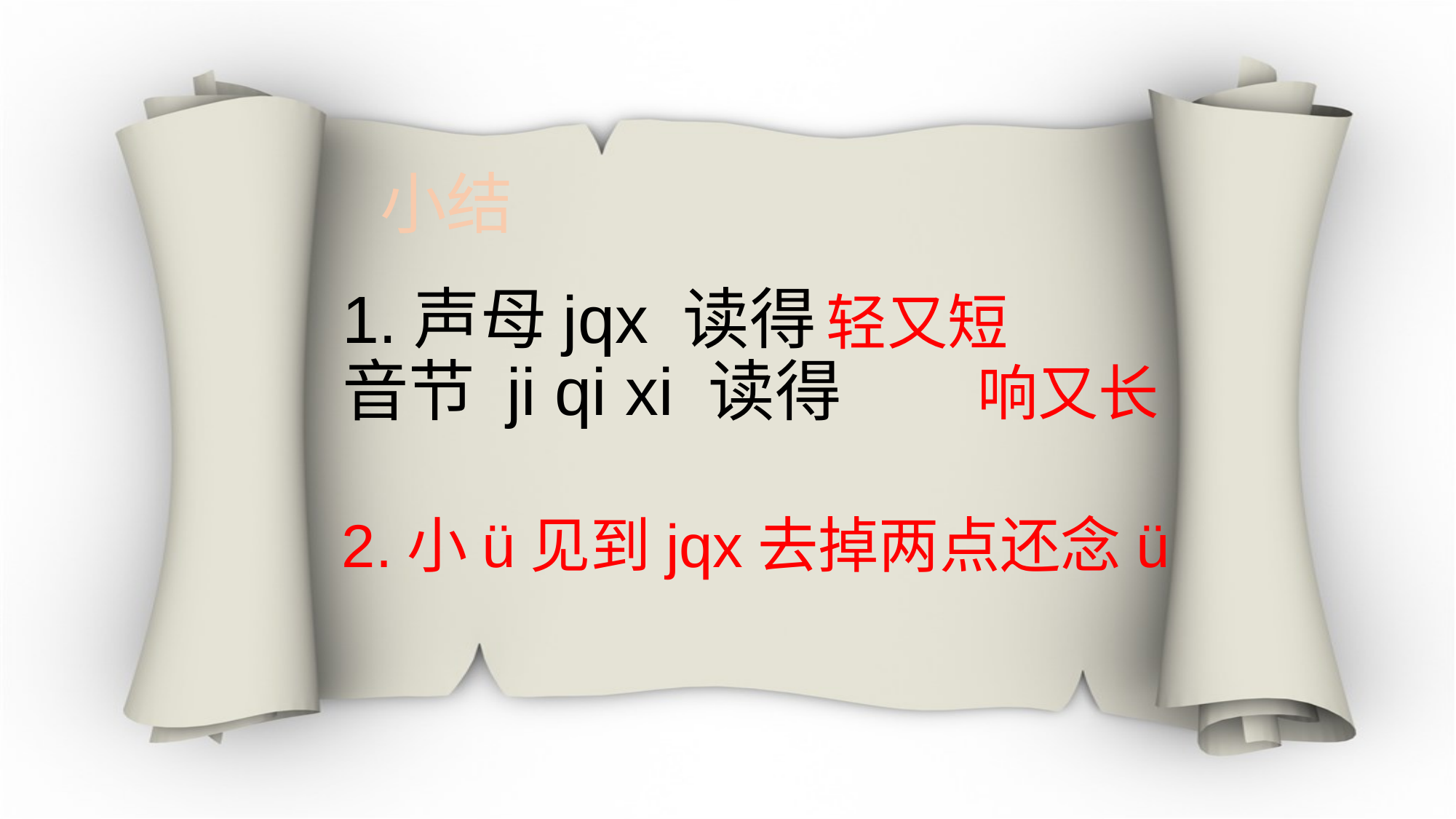

小结
# 1.声母jqx 读得 音节 ji qi xi 读得
轻又短
 响又长

2.小ü见到jqx去掉两点还念ü